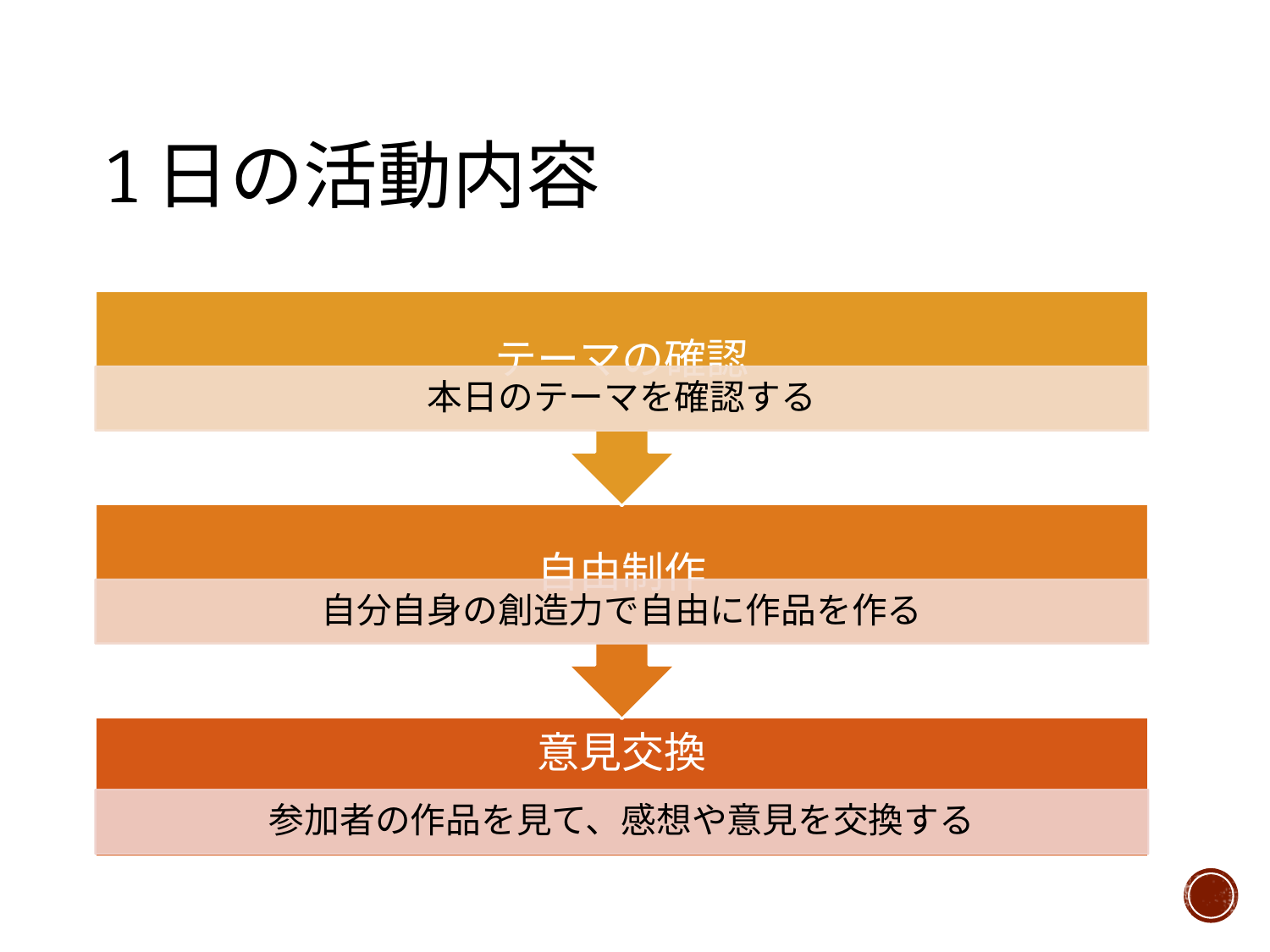

# 1日の活動内容
意見交換
参加者の作品を見て、感想や意見を交換する
自由制作
自分自身の創造力で自由に作品を作る
テーマの確認
本日のテーマを確認する